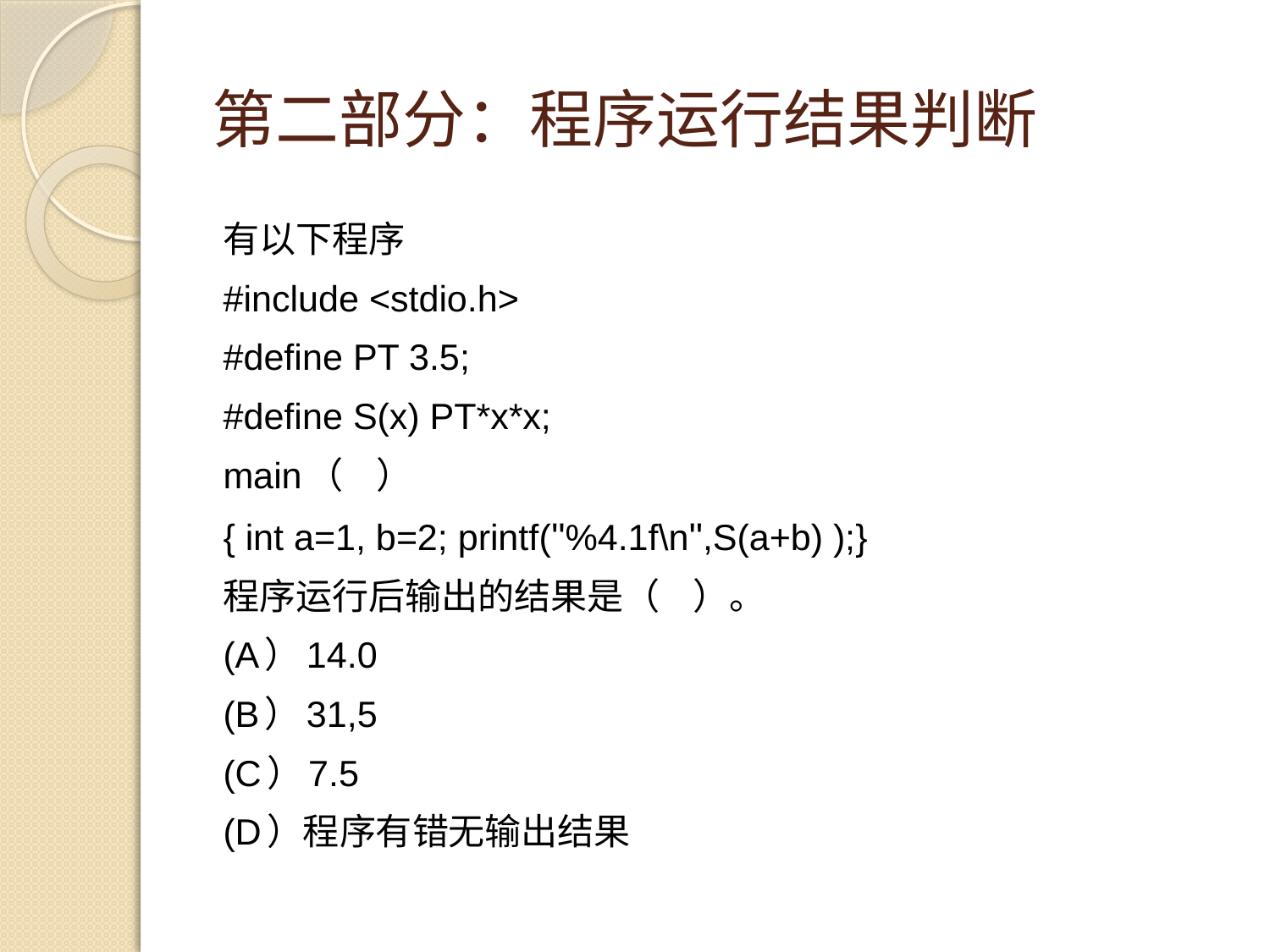

# 第二部分：程序运行结果判断
有以下程序
#include <stdio.h>
#define PT 3.5;
#define S(x) PT*x*x;
main（    ）
{ int a=1, b=2; printf("%4.1f\n",S(a+b) );}
程序运行后输出的结果是（    ）。
(A）14.0
(B）31,5
(C）7.5
(D）程序有错无输出结果